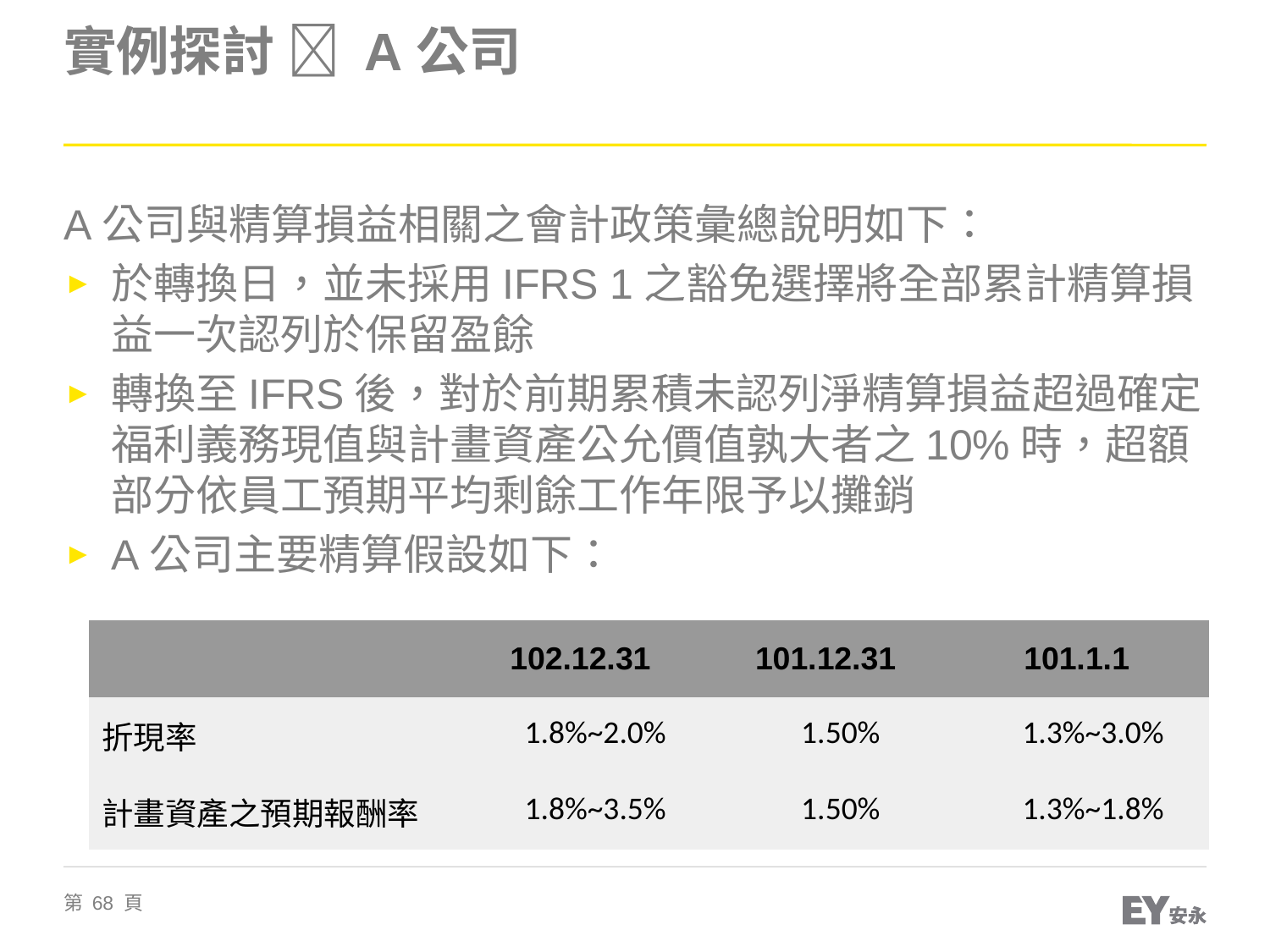

# 實例探討 − A公司
A公司與精算損益相關之會計政策彙總說明如下：
於轉換日，並未採用IFRS 1之豁免選擇將全部累計精算損益一次認列於保留盈餘
轉換至IFRS後，對於前期累積未認列淨精算損益超過確定福利義務現值與計畫資產公允價值孰大者之10%時，超額部分依員工預期平均剩餘工作年限予以攤銷
A公司主要精算假設如下：

|  | 102.12.31 |  | 101.12.31 |  | 101.1.1 |  |
| --- | --- | --- | --- | --- | --- | --- |
| 折現率 |  | 1.8%~2.0% |  | 1.50% |  | 1.3%~3.0% |
| 計畫資產之預期報酬率 |  | 1.8%~3.5% |  | 1.50% |  | 1.3%~1.8% |